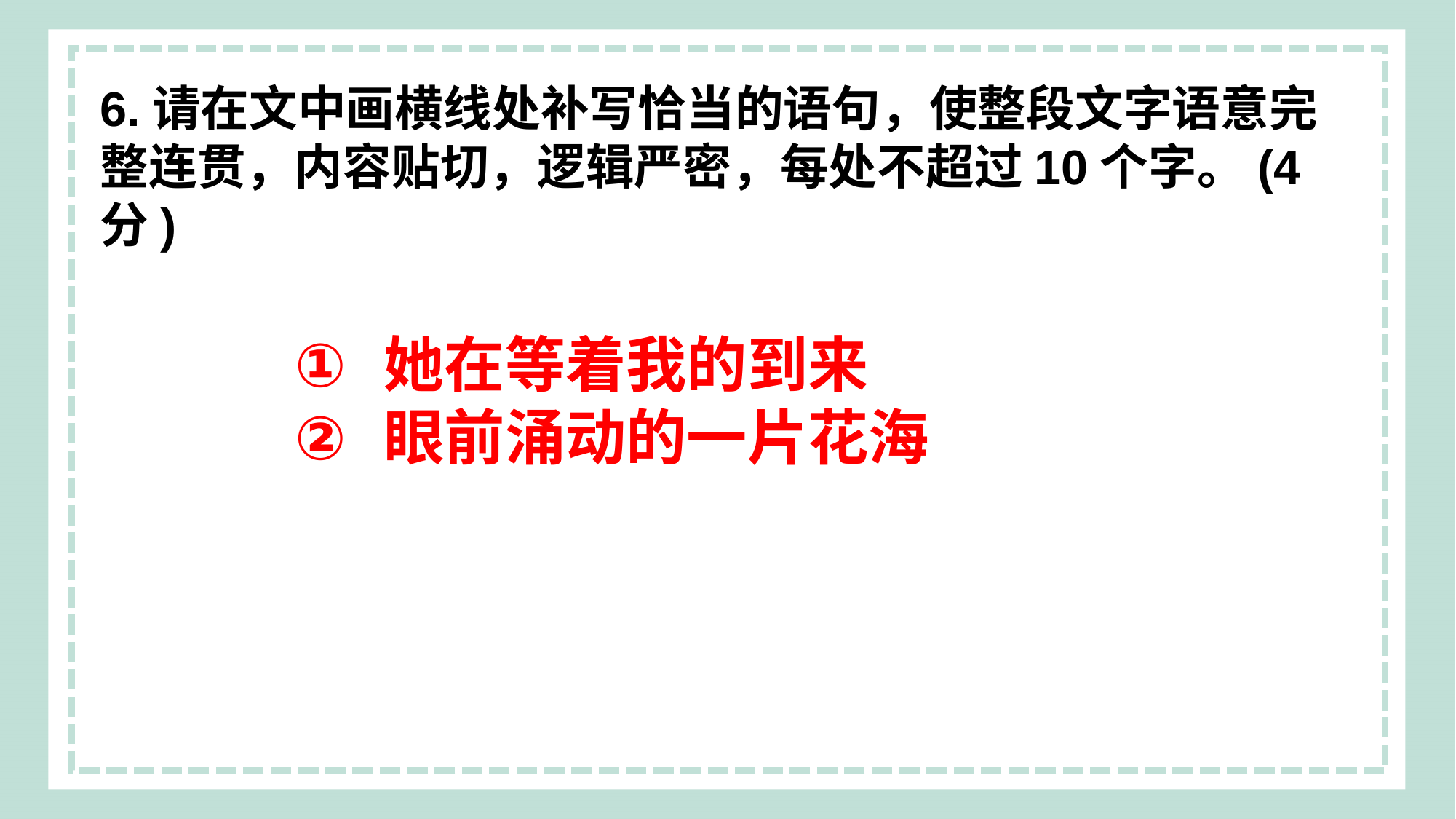

6.请在文中画横线处补写恰当的语句，使整段文字语意完整连贯，内容贴切，逻辑严密，每处不超过10个字。(4分)
她在等着我的到来
眼前涌动的一片花海